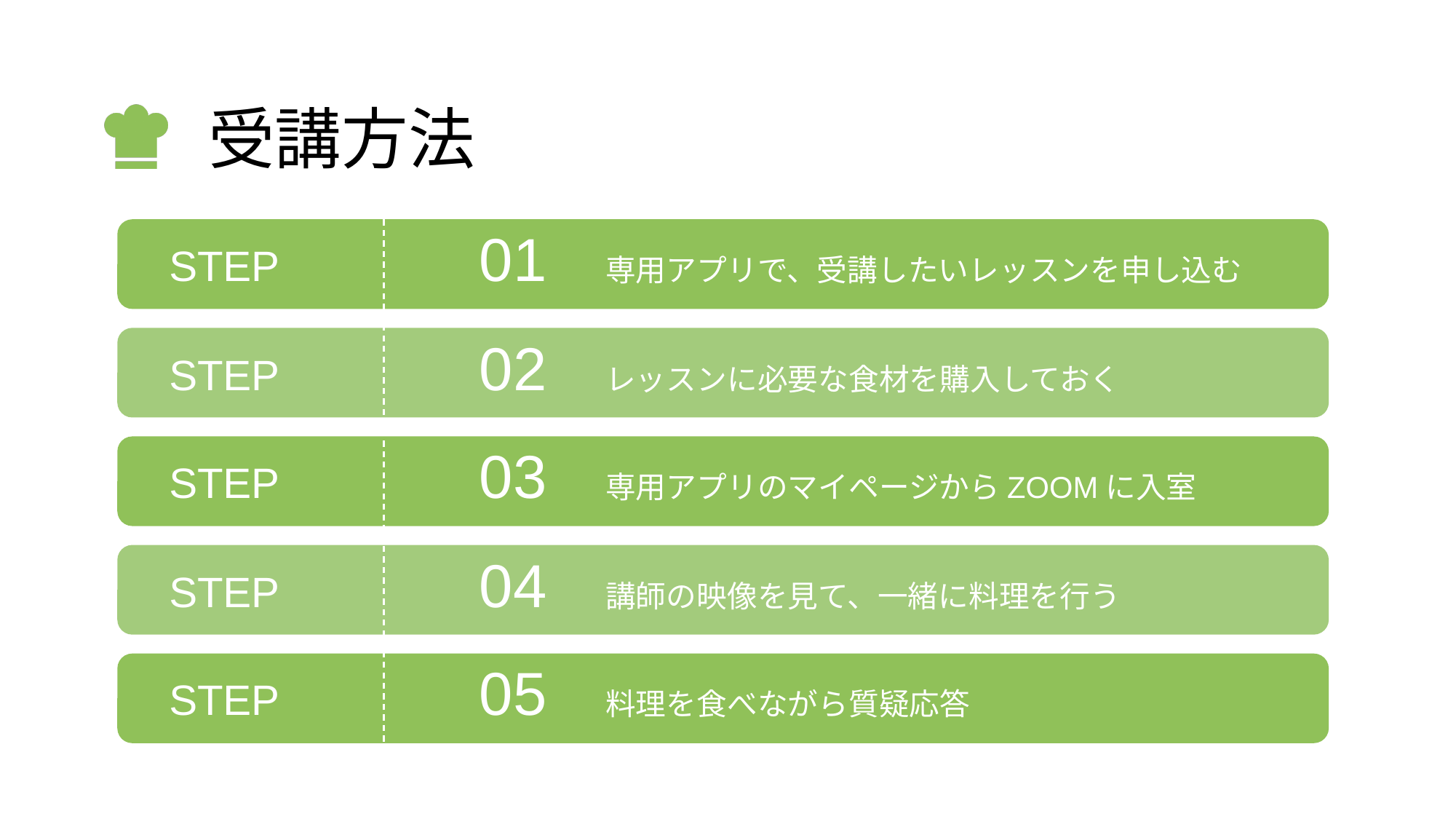

# 受講方法
STEP	01	専用アプリで、受講したいレッスンを申し込む
STEP	02	レッスンに必要な食材を購入しておく
STEP	03	専用アプリのマイページからZOOMに入室
STEP	04	講師の映像を見て、一緒に料理を行う
STEP	05	料理を食べながら質疑応答